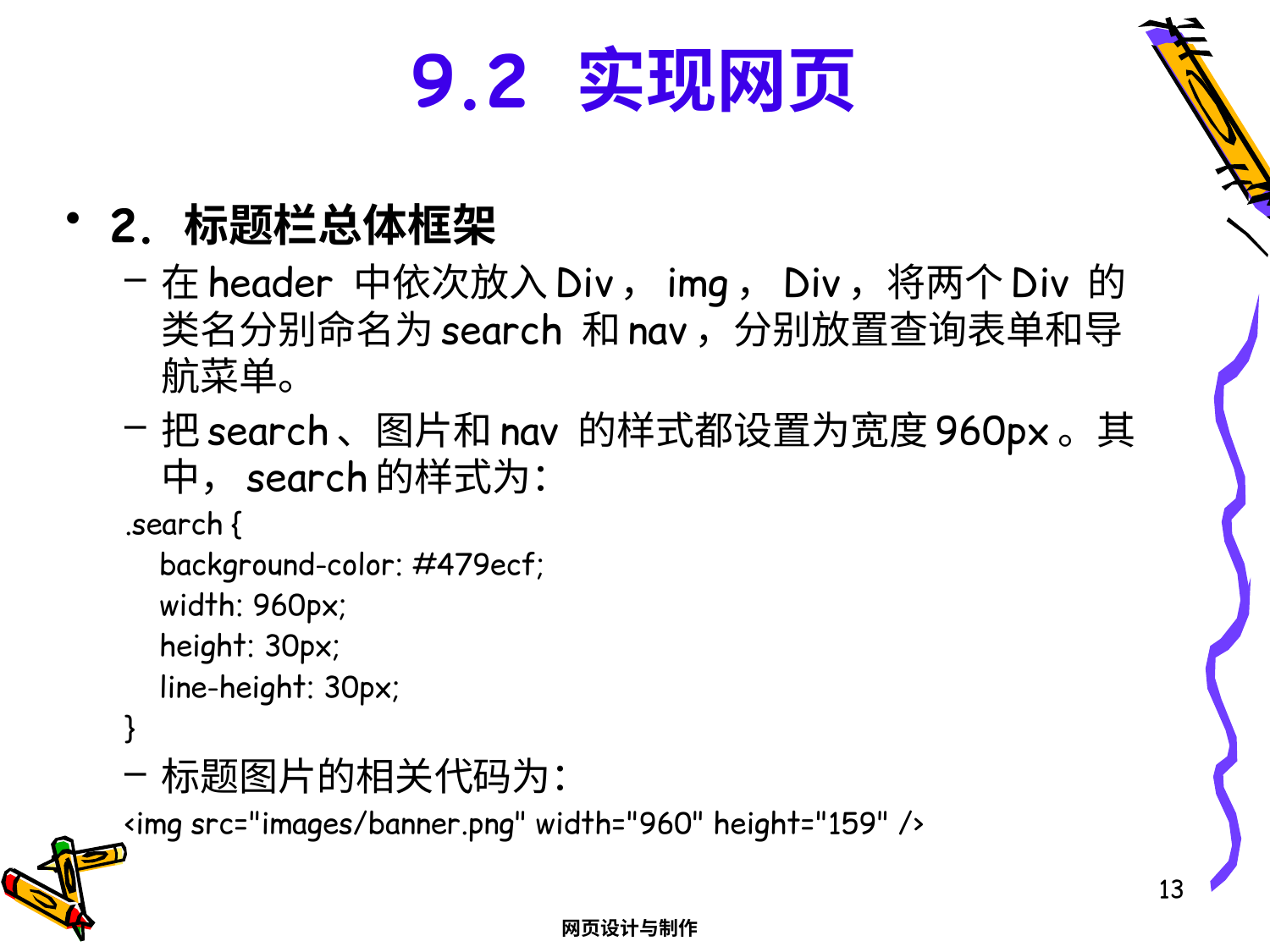

# 9.2 实现网页
2. 标题栏总体框架
在header 中依次放入Div，img，Div，将两个Div 的类名分别命名为search 和nav，分别放置查询表单和导航菜单。
把search、图片和nav 的样式都设置为宽度960px。其中，search的样式为：
.search {
    background-color: #479ecf;
    width: 960px;
    height: 30px;
    line-height: 30px;
}
标题图片的相关代码为：
<img src="images/banner.png" width="960" height="159" />
13
网页设计与制作